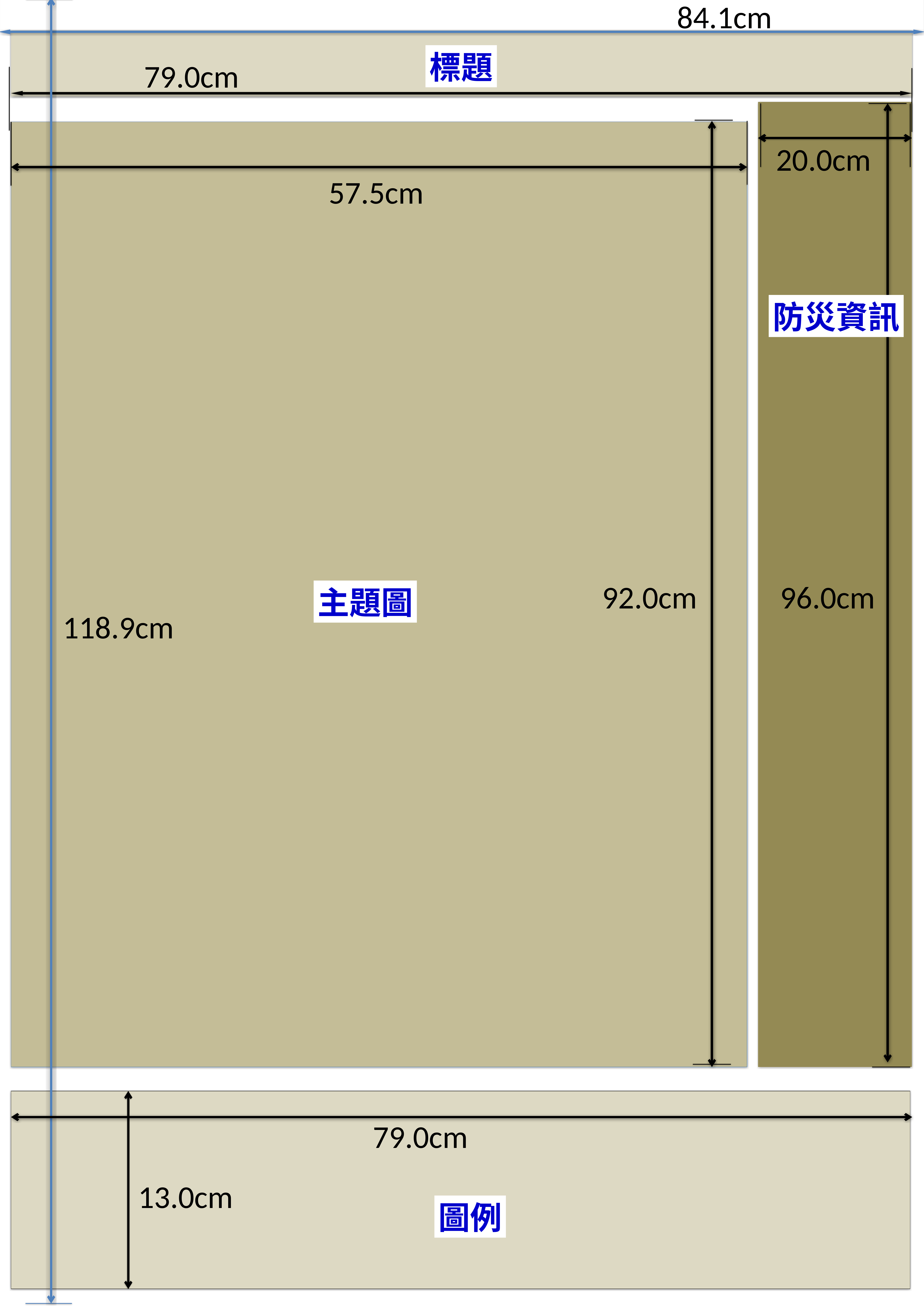

84.1cm

標題
79.0cm

20.0cm
57.5cm
防災資訊
92.0cm
96.0cm
主題圖
118.9cm

79.0cm
13.0cm
圖例